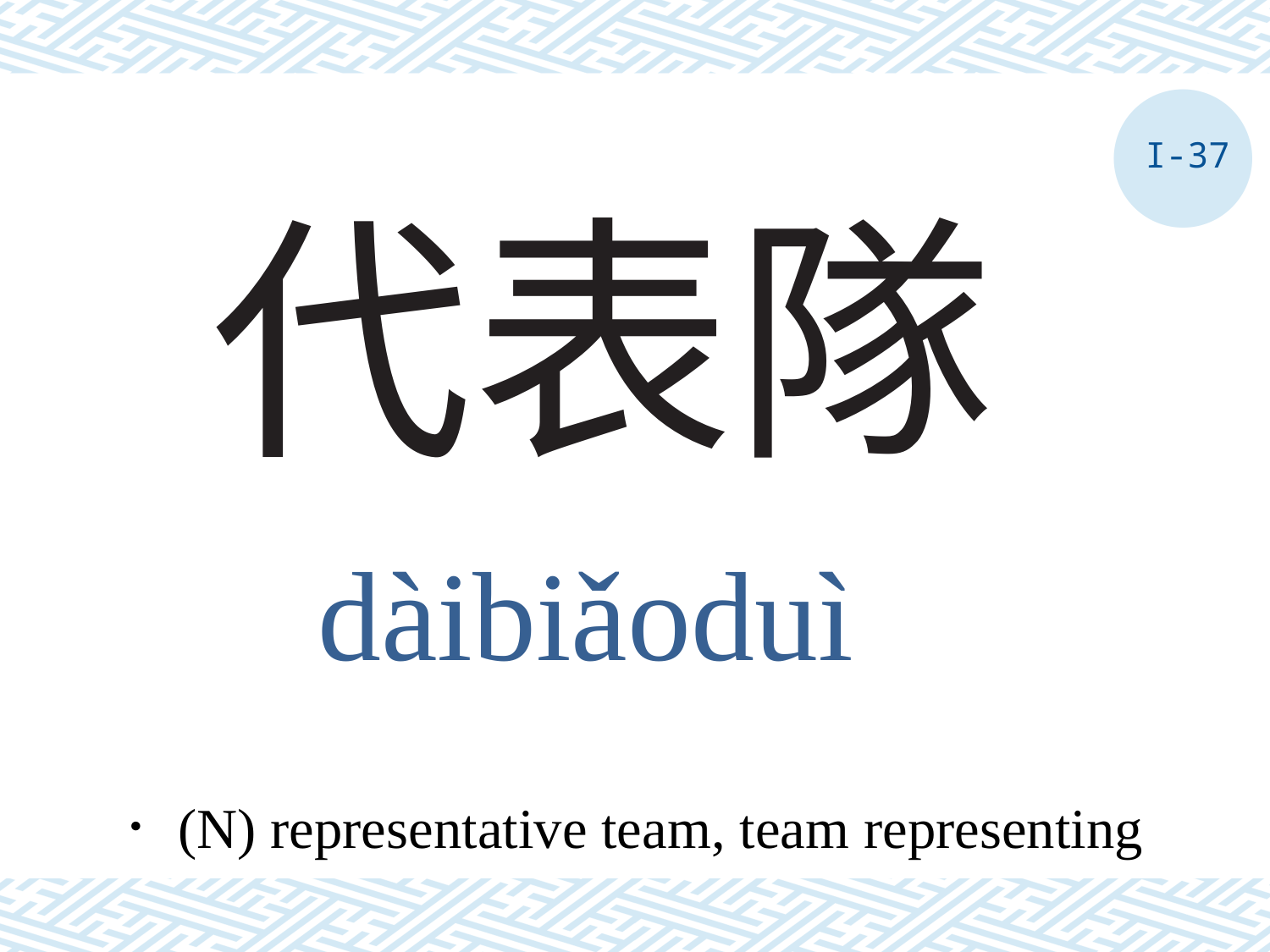

I-37

# 代表隊
dàibiǎoduì
．(N) representative team, team representing